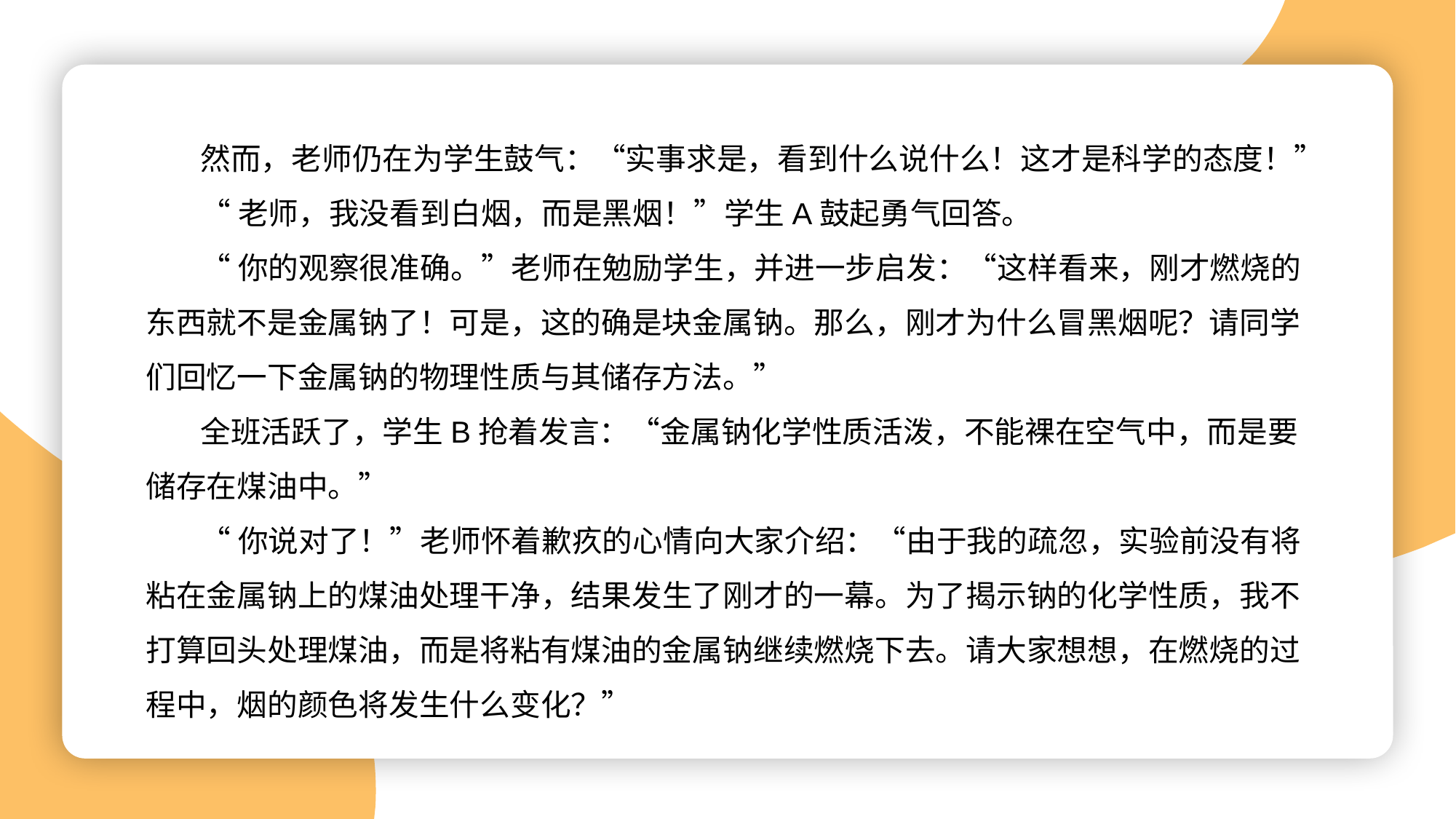

然而，老师仍在为学生鼓气：“实事求是，看到什么说什么！这才是科学的态度！”
“老师，我没看到白烟，而是黑烟！”学生A鼓起勇气回答。
“你的观察很准确。”老师在勉励学生，并进一步启发：“这样看来，刚才燃烧的东西就不是金属钠了！可是，这的确是块金属钠。那么，刚才为什么冒黑烟呢？请同学们回忆一下金属钠的物理性质与其储存方法。”
全班活跃了，学生B抢着发言：“金属钠化学性质活泼，不能裸在空气中，而是要储存在煤油中。”
“你说对了！”老师怀着歉疚的心情向大家介绍：“由于我的疏忽，实验前没有将粘在金属钠上的煤油处理干净，结果发生了刚才的一幕。为了揭示钠的化学性质，我不打算回头处理煤油，而是将粘有煤油的金属钠继续燃烧下去。请大家想想，在燃烧的过程中，烟的颜色将发生什么变化？”